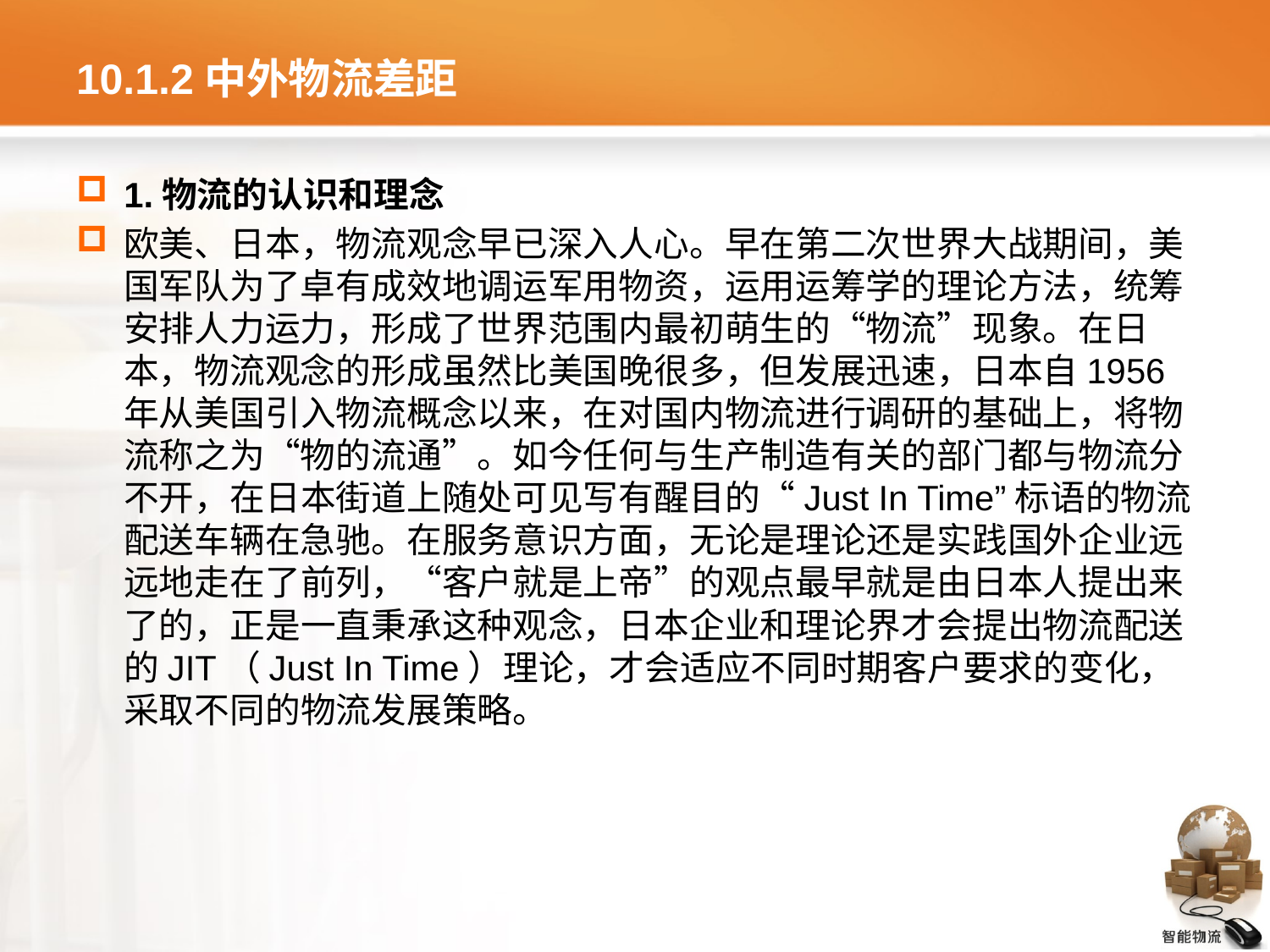

# 10.1.2中外物流差距
1.物流的认识和理念
欧美、日本，物流观念早已深入人心。早在第二次世界大战期间，美国军队为了卓有成效地调运军用物资，运用运筹学的理论方法，统筹安排人力运力，形成了世界范围内最初萌生的“物流”现象。在日本，物流观念的形成虽然比美国晚很多，但发展迅速，日本自1956年从美国引入物流概念以来，在对国内物流进行调研的基础上，将物流称之为“物的流通”。如今任何与生产制造有关的部门都与物流分不开，在日本街道上随处可见写有醒目的“Just In Time”标语的物流配送车辆在急驰。在服务意识方面，无论是理论还是实践国外企业远远地走在了前列，“客户就是上帝”的观点最早就是由日本人提出来了的，正是一直秉承这种观念，日本企业和理论界才会提出物流配送的JIT（Just In Time）理论，才会适应不同时期客户要求的变化，采取不同的物流发展策略。